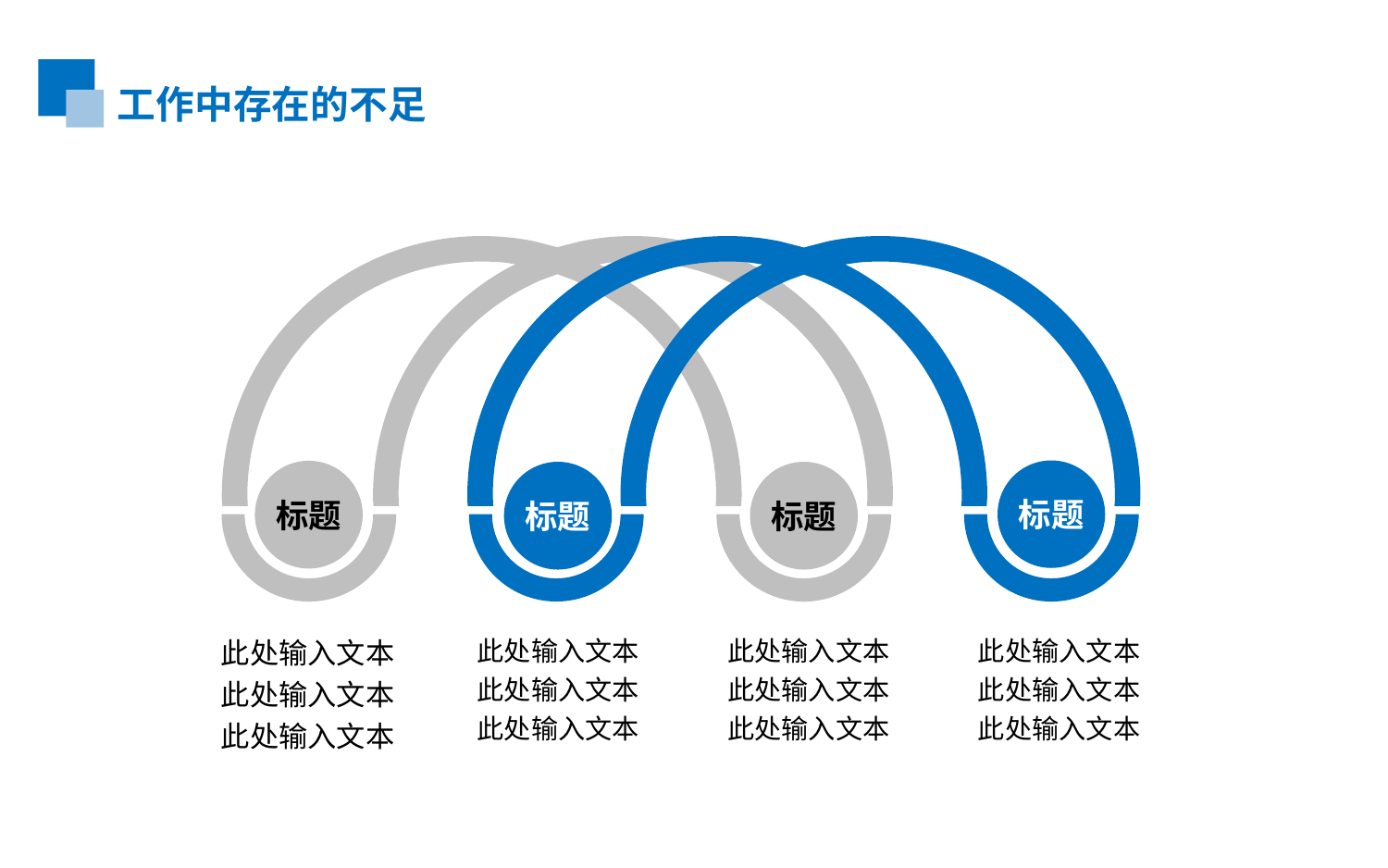

工作中存在的不足

标题
标题
标题
标题
此处输入文本
此处输入文本
此处输入文本
此处输入文本
此处输入文本
此处输入文本
此处输入文本
此处输入文本
此处输入文本
此处输入文本
此处输入文本
此处输入文本